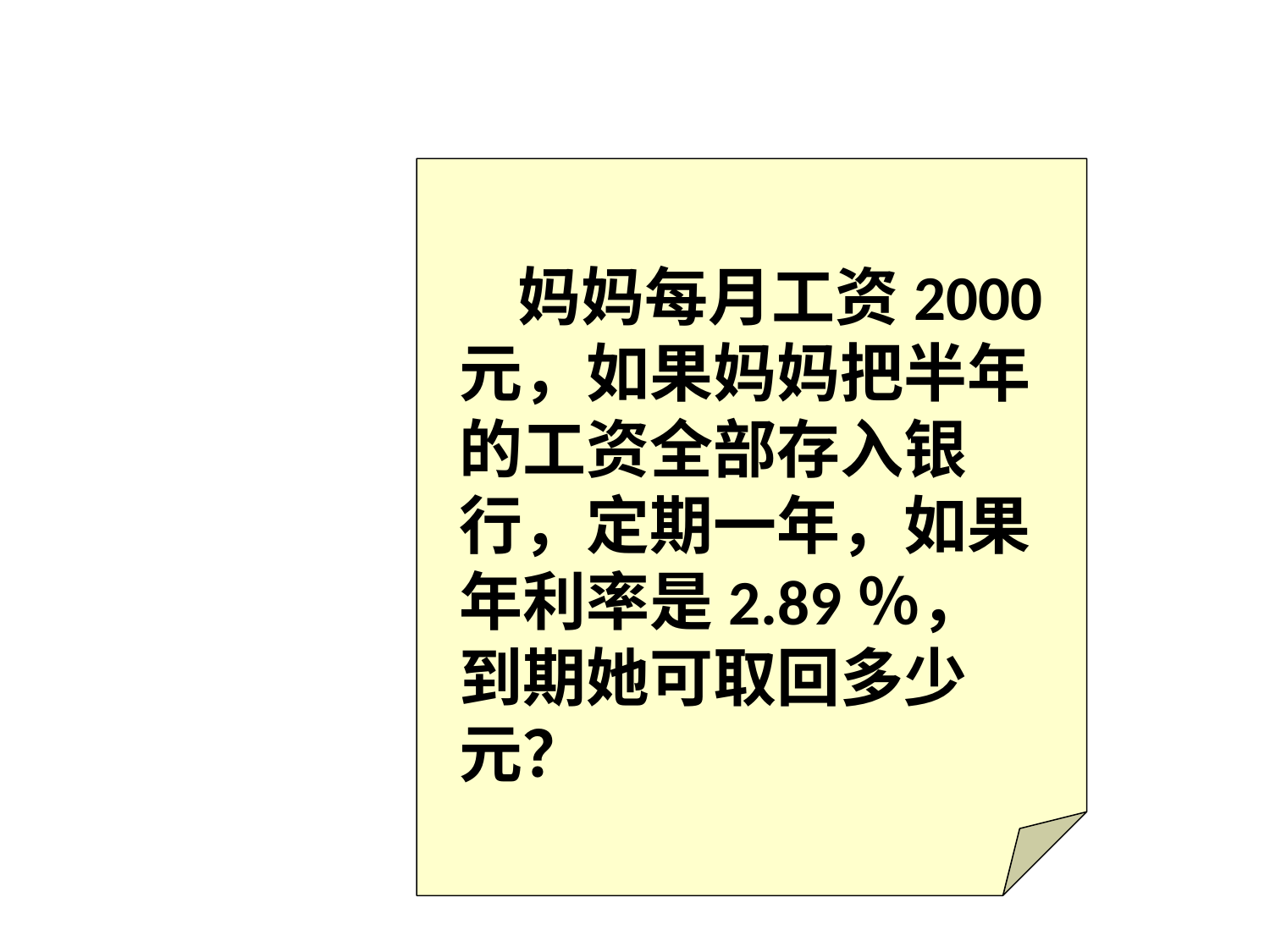

妈妈每月工资2000元，如果妈妈把半年的工资全部存入银行，定期一年，如果年利率是2.89％，到期她可取回多少元？